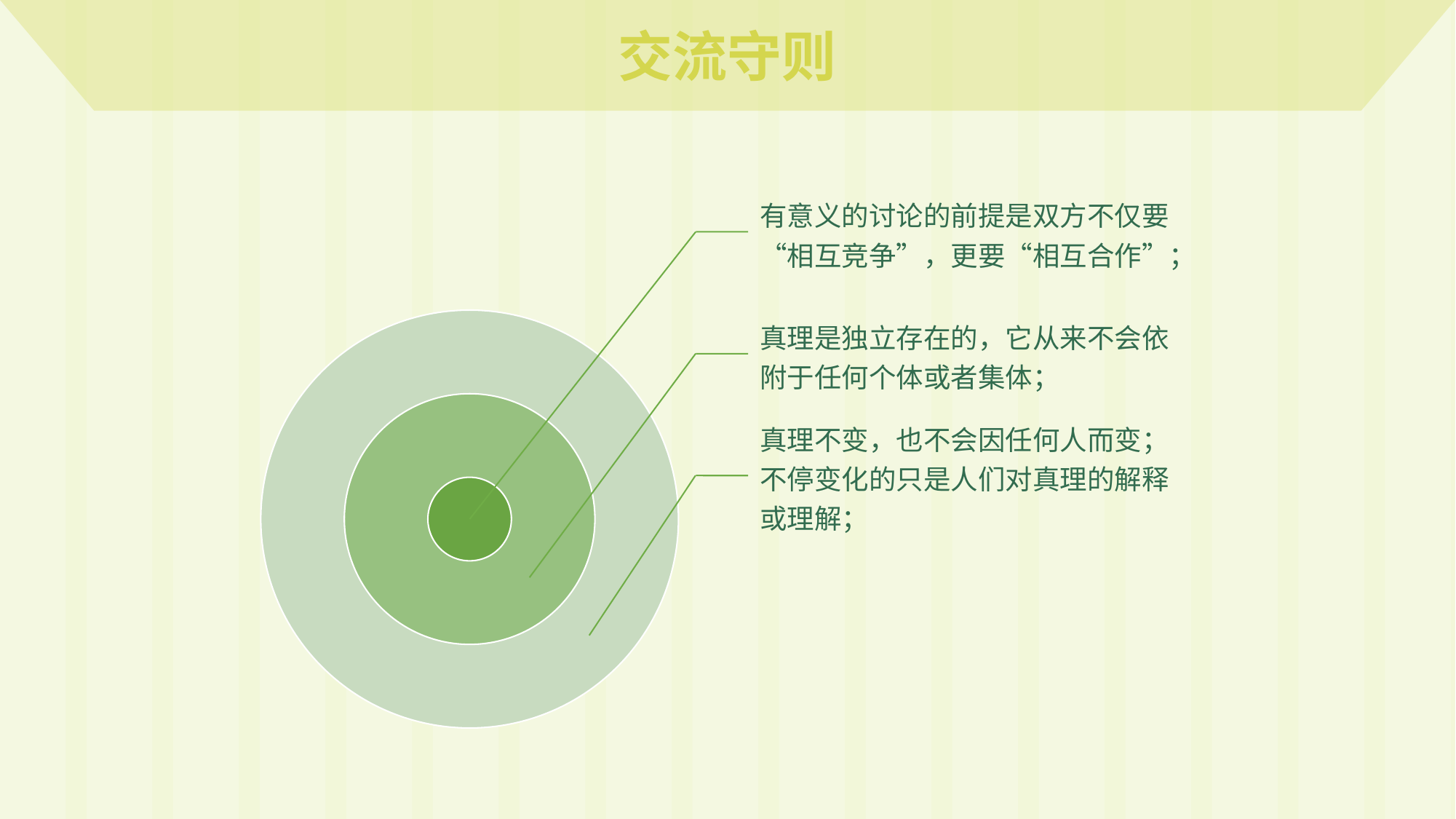

交流守则
有意义的讨论的前提是双方不仅要“相互竞争”，更要“相互合作”；

真理是独立存在的，它从来不会依附于任何个体或者集体；

真理不变，也不会因任何人而变；不停变化的只是人们对真理的解释或理解；